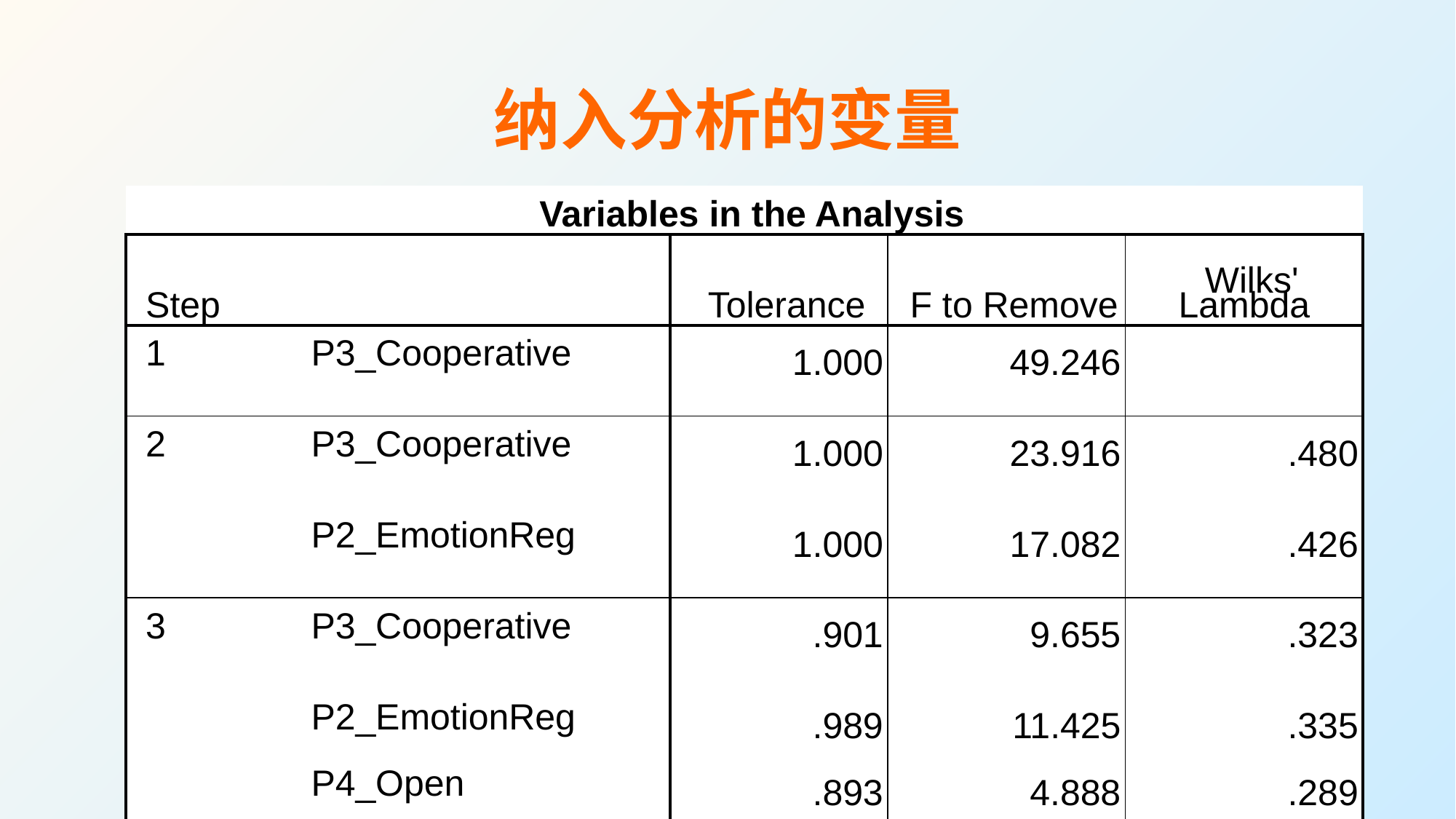

# 纳入分析的变量
| Variables in the Analysis |  |  |  |  |
| --- | --- | --- | --- | --- |
| Step |  | Tolerance | F to Remove | Wilks' Lambda |
| 1 | P3\_Cooperative | 1.000 | 49.246 |  |
| 2 | P3\_Cooperative | 1.000 | 23.916 | .480 |
|  | P2\_EmotionReg | 1.000 | 17.082 | .426 |
| 3 | P3\_Cooperative | .901 | 9.655 | .323 |
|  | P2\_EmotionReg | .989 | 11.425 | .335 |
|  | P4\_Open | .893 | 4.888 | .289 |